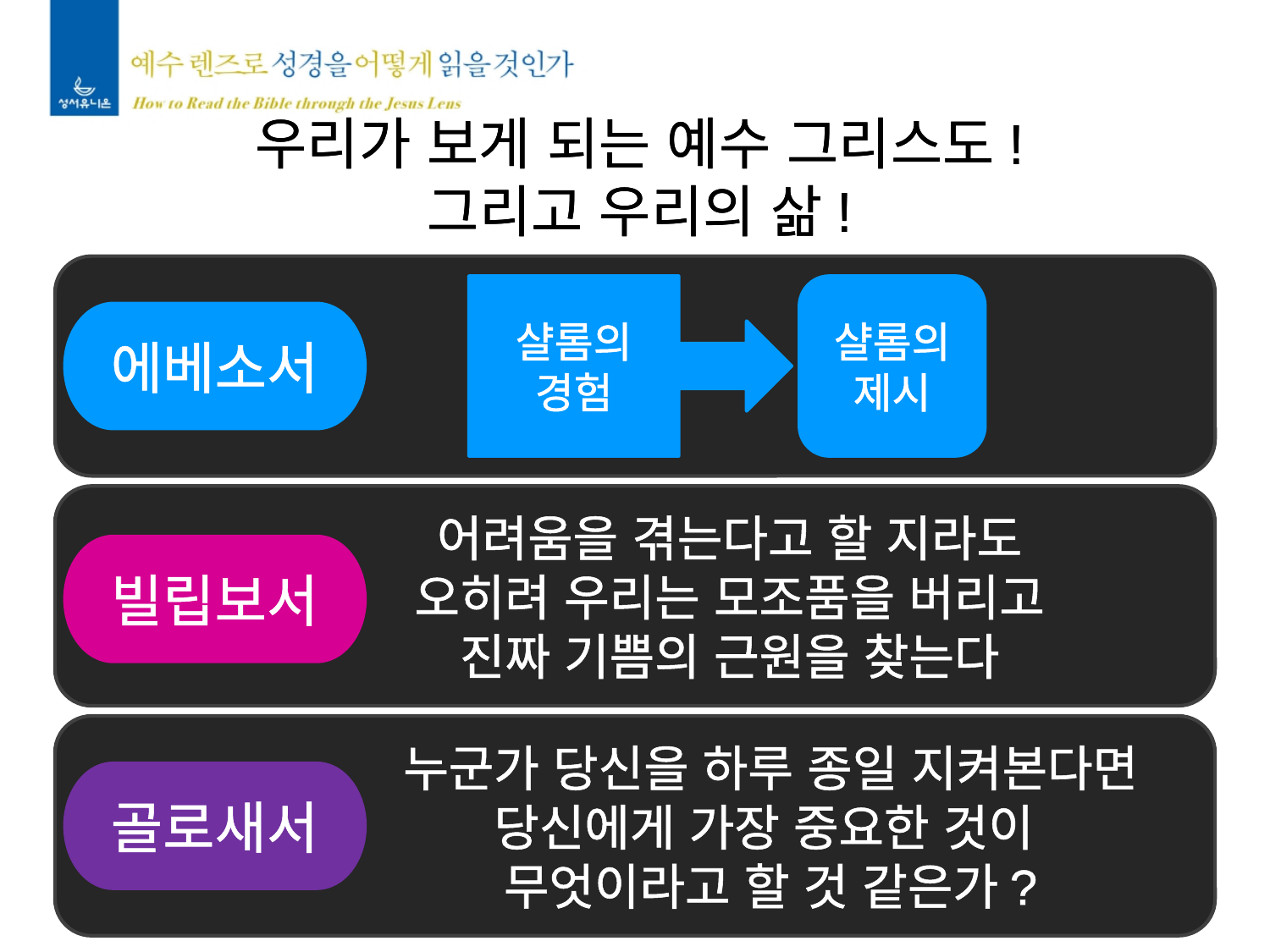

우리가 보게 되는 예수 그리스도!
그리고 우리의 삶!
우리가 보게 되는 예수 그리스도!
그리고 우리의 삶!

샬롬의
경험
샬롬의
제시
에베소서

어려움을 겪는다고 할 지라도
오히려 우리는 모조품을 버리고
진짜 기쁨의 근원을 찾는다
빌립보서

누군가 당신을 하루 종일 지켜본다면 당신에게 가장 중요한 것이
무엇이라고 할 것 같은가?
골로새서